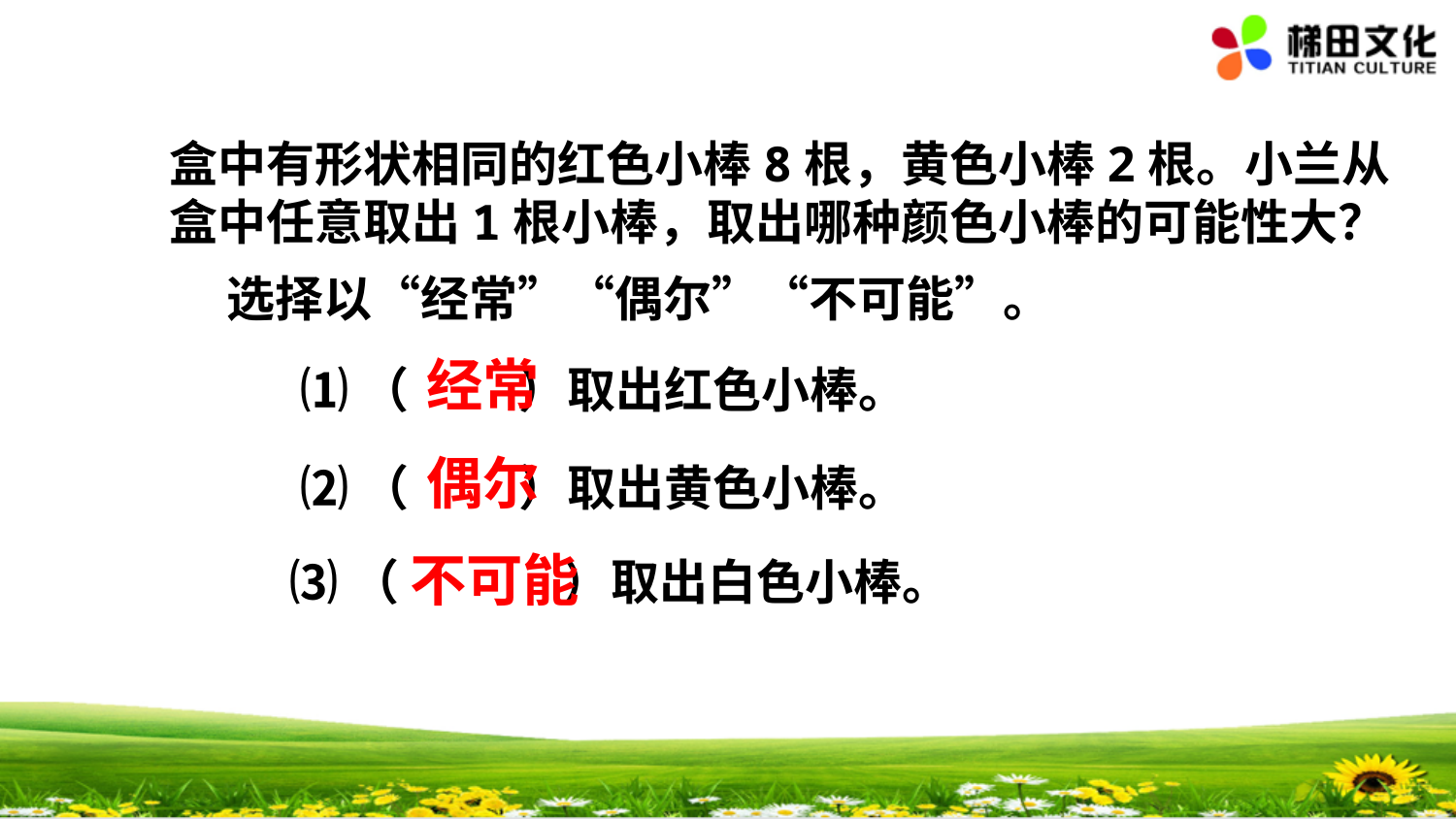

盒中有形状相同的红色小棒8根，黄色小棒2根。小兰从盒中任意取出1根小棒，取出哪种颜色小棒的可能性大？
选择以“经常”“偶尔”“不可能”。
经常
⑴（          ）取出红色小棒。
偶尔
⑵（          ）取出黄色小棒。
不可能
⑶（               ）取出白色小棒。